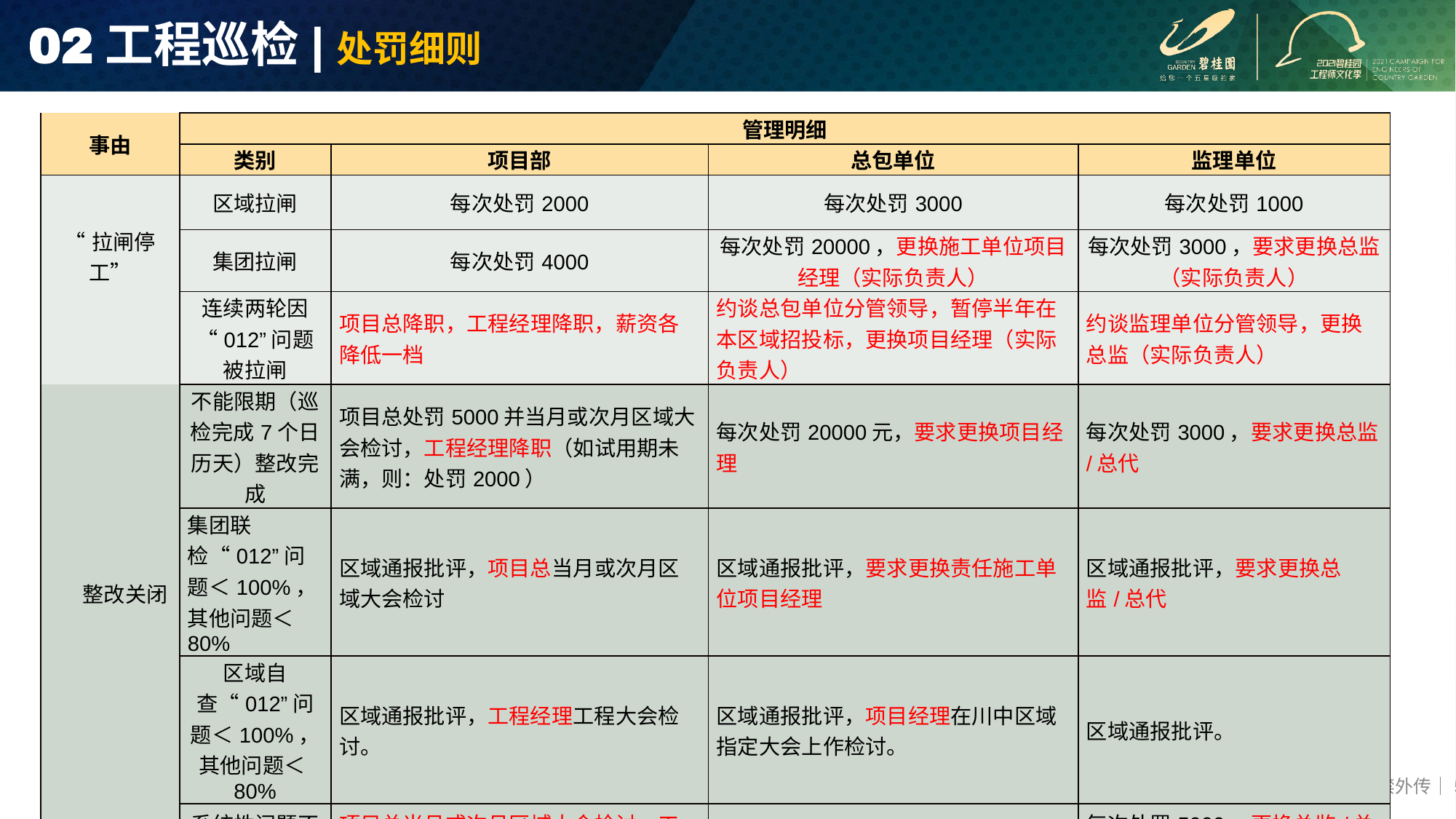

# 02工程巡检|处罚细则
| 事由 | 管理明细 |  |  |  |
| --- | --- | --- | --- | --- |
|  | 类别 | 项目部 | 总包单位 | 监理单位 |
| “拉闸停工” | 区域拉闸 | 每次处罚2000 | 每次处罚3000 | 每次处罚1000 |
|  | 集团拉闸 | 每次处罚4000 | 每次处罚20000，更换施工单位项目经理（实际负责人） | 每次处罚3000，要求更换总监（实际负责人） |
|  | 连续两轮因“012”问题被拉闸 | 项目总降职，工程经理降职，薪资各降低一档 | 约谈总包单位分管领导，暂停半年在本区域招投标，更换项目经理（实际负责人） | 约谈监理单位分管领导，更换总监（实际负责人） |
| 整改关闭 | 不能限期（巡检完成7个日历天）整改完成 | 项目总处罚5000并当月或次月区域大会检讨，工程经理降职（如试用期未满，则：处罚2000） | 每次处罚20000元，要求更换项目经理 | 每次处罚3000，要求更换总监/总代 |
|  | 集团联检“012”问题＜100%，其他问题＜80% | 区域通报批评，项目总当月或次月区域大会检讨 | 区域通报批评，要求更换责任施工单位项目经理 | 区域通报批评，要求更换总监/总代 |
|  | 区域自查“012”问题＜100%，其他问题＜80% | 区域通报批评，工程经理工程大会检讨。 | 区域通报批评，项目经理在川中区域指定大会上作检讨。 | 区域通报批评。 |
|  | 系统性问题不能限期整改 | 项目总当月或次月区域大会检讨，工程经理降职 | 每次处罚20000元，更换项目经理。 | 每次处罚5000，更换总监/总代。 |
| 注：若巡检中查出的问题（仅指质量）能够准确界定属于分包单位的责任，则表中相应的总包单位的责任由该分包单位承担。 |  |  |  |  |